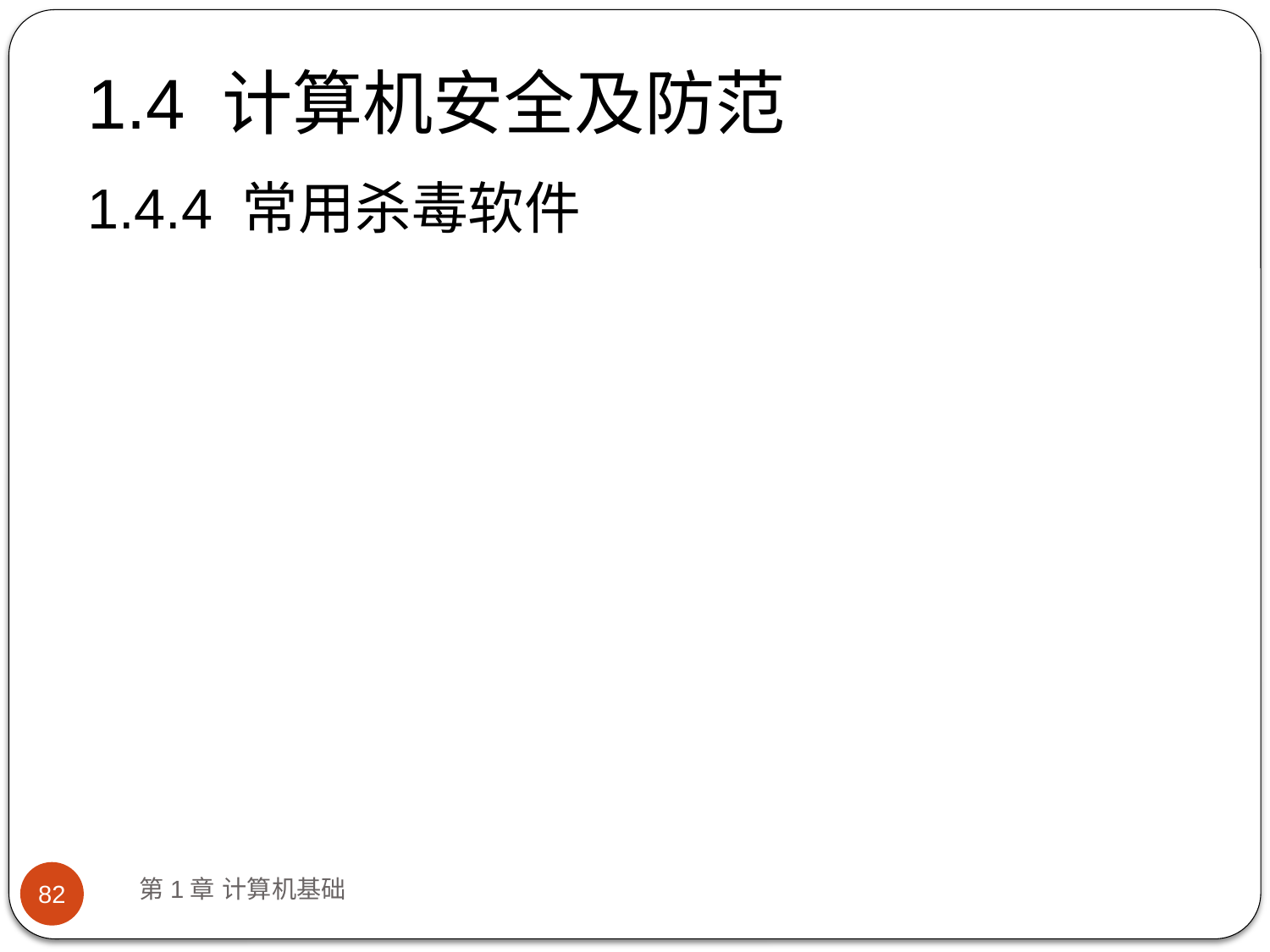

# 1.4 计算机安全及防范
1.4.4 常用杀毒软件

第1章 计算机基础
82